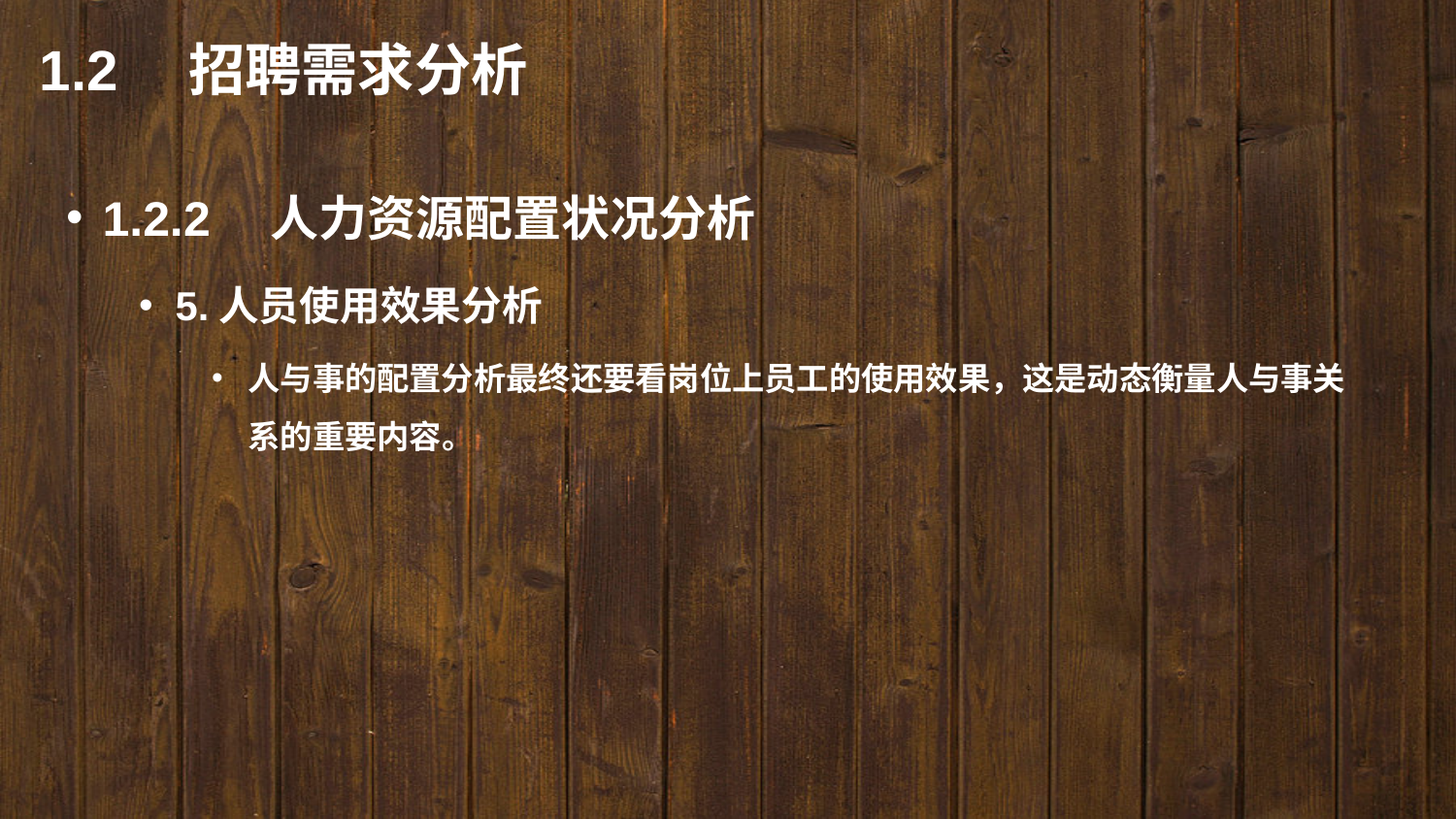

1.2　招聘需求分析
1.2.2　人力资源配置状况分析
5.人员使用效果分析
人与事的配置分析最终还要看岗位上员工的使用效果，这是动态衡量人与事关系的重要内容。